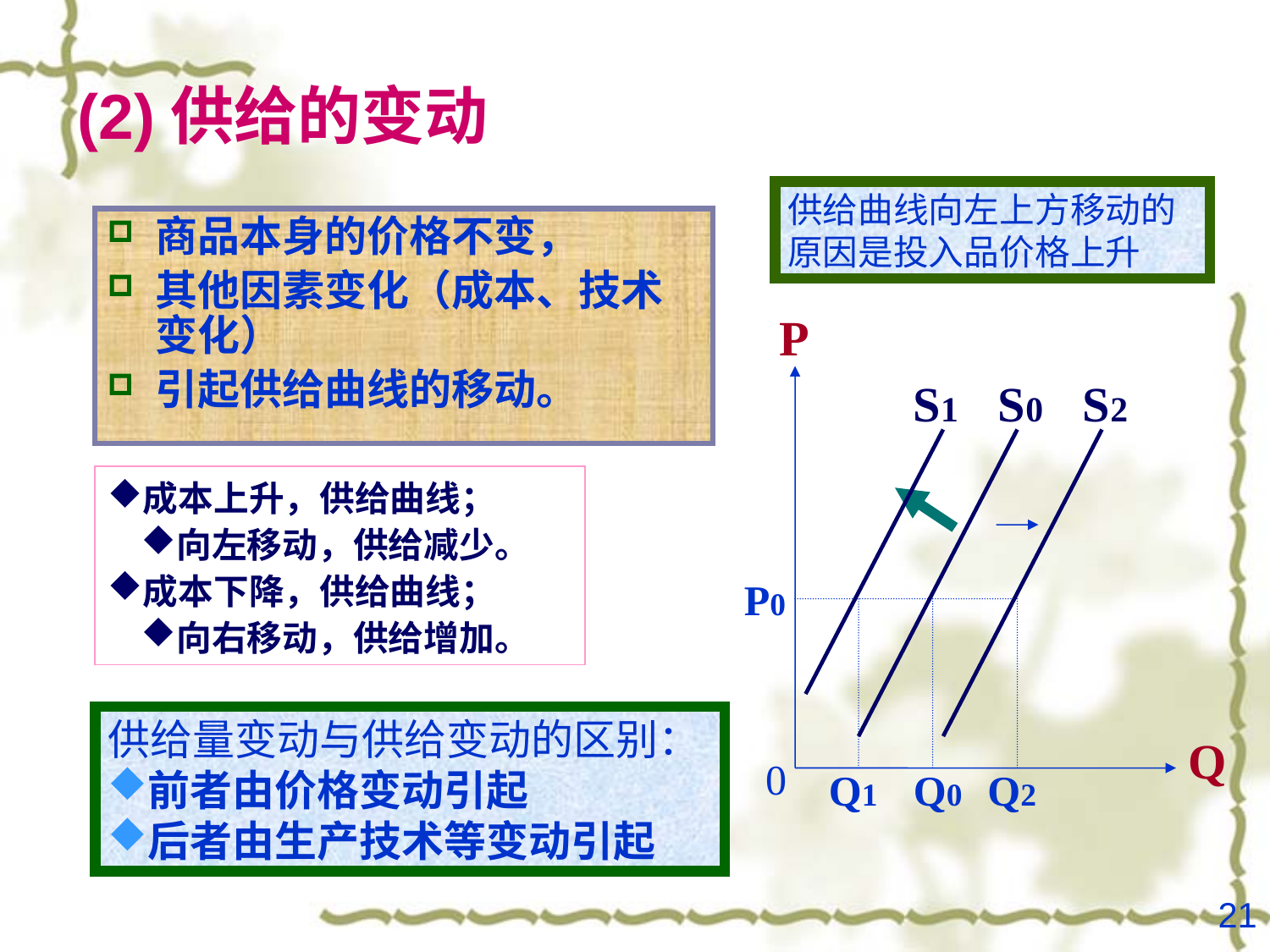

# (2)供给的变动
供给曲线向左上方移动的原因是投入品价格上升
商品本身的价格不变，
其他因素变化（成本、技术变化）
引起供给曲线的移动。

  P

S1
S0
S2

成本上升，供给曲线；
向左移动，供给减少。
成本下降，供给曲线；
向右移动，供给增加。

P0

Q
供给量变动与供给变动的区别：
前者由价格变动引起
后者由生产技术等变动引起
0
Q1
Q0
Q2

21